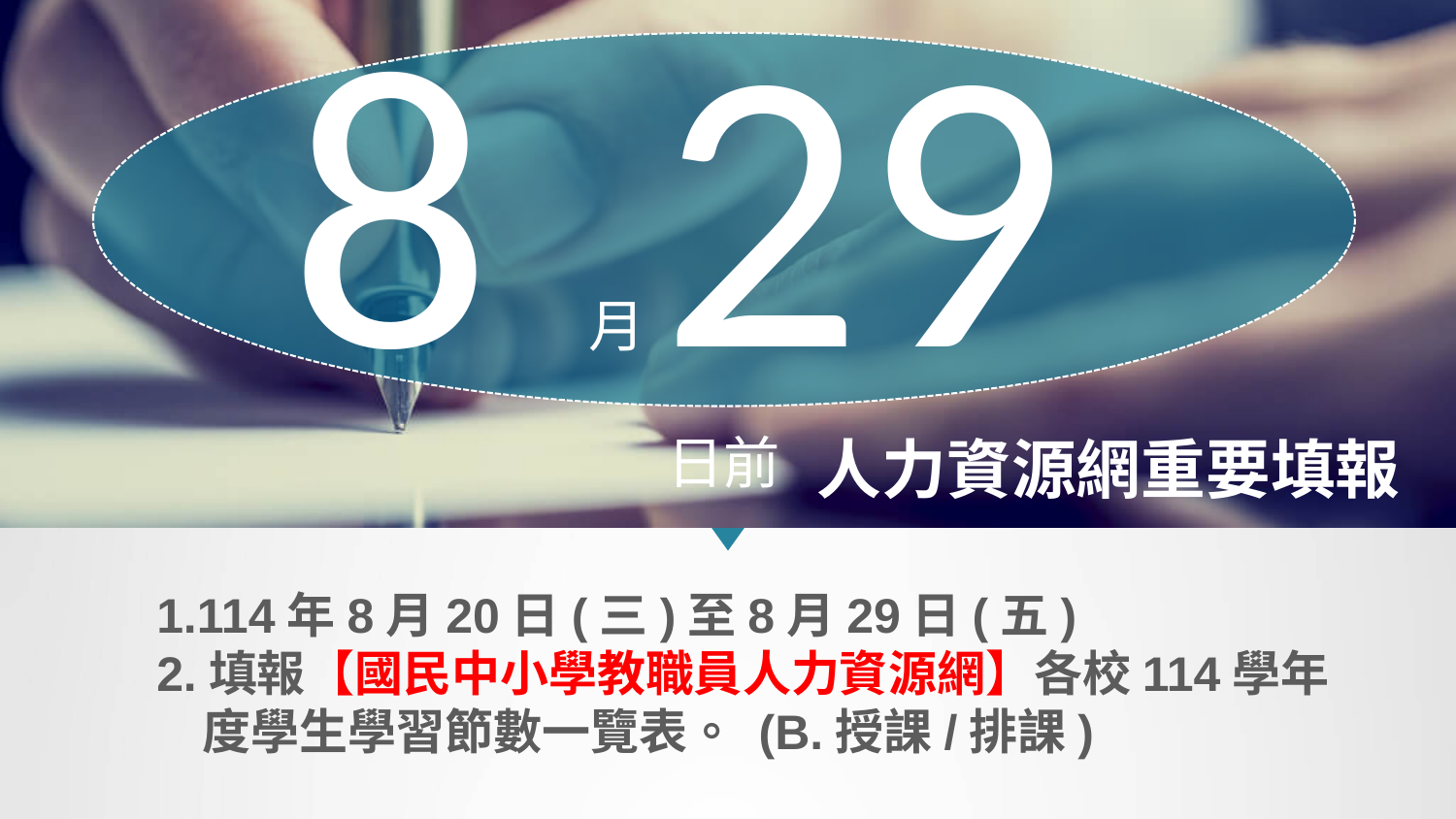

8月29日前
人力資源網重要填報

1.114年8月20日(三)至8月29日(五)
2.填報【國民中小學教職員人力資源網】各校114學年度學生學習節數一覽表。 (B.授課/排課)